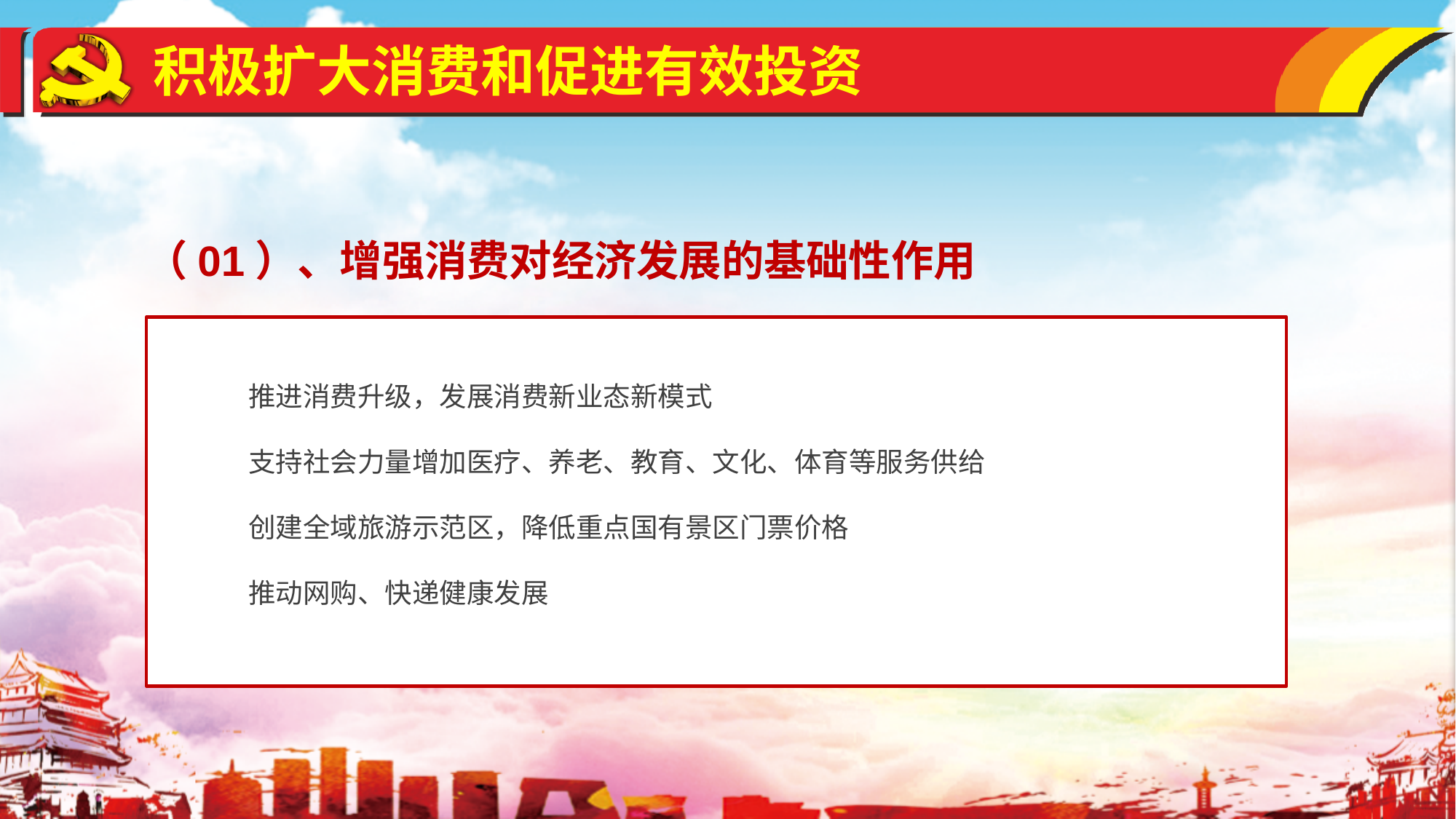

积极扩大消费和促进有效投资
（01）、增强消费对经济发展的基础性作用

推进消费升级，发展消费新业态新模式
支持社会力量增加医疗、养老、教育、文化、体育等服务供给
创建全域旅游示范区，降低重点国有景区门票价格
推动网购、快递健康发展